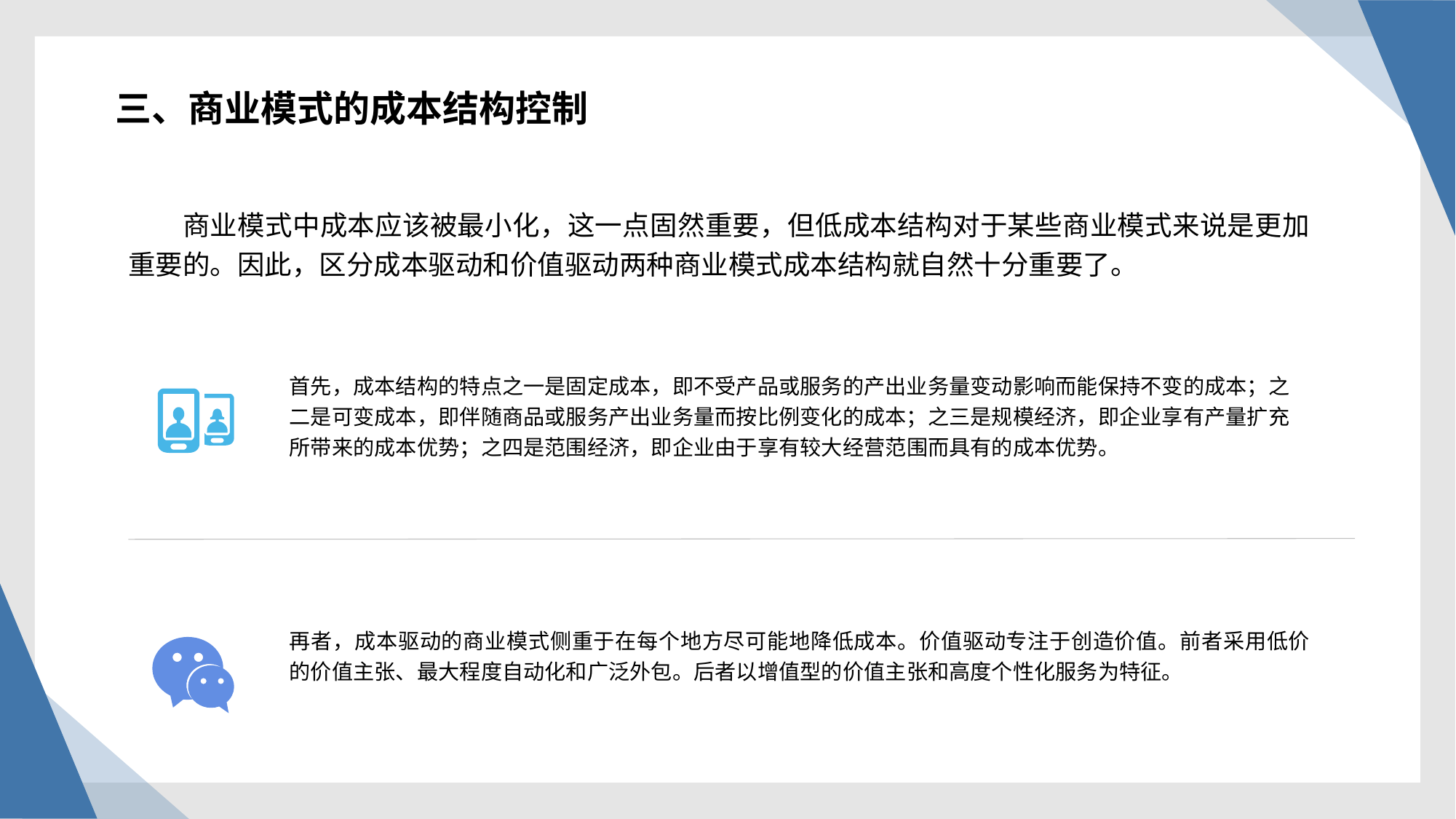

三、商业模式的成本结构控制
商业模式中成本应该被最小化，这一点固然重要，但低成本结构对于某些商业模式来说是更加重要的。因此，区分成本驱动和价值驱动两种商业模式成本结构就自然十分重要了。
首先，成本结构的特点之一是固定成本，即不受产品或服务的产出业务量变动影响而能保持不变的成本；之二是可变成本，即伴随商品或服务产出业务量而按比例变化的成本；之三是规模经济，即企业享有产量扩充所带来的成本优势；之四是范围经济，即企业由于享有较大经营范围而具有的成本优势。

再者，成本驱动的商业模式侧重于在每个地方尽可能地降低成本。价值驱动专注于创造价值。前者采用低价的价值主张、最大程度自动化和广泛外包。后者以增值型的价值主张和高度个性化服务为特征。